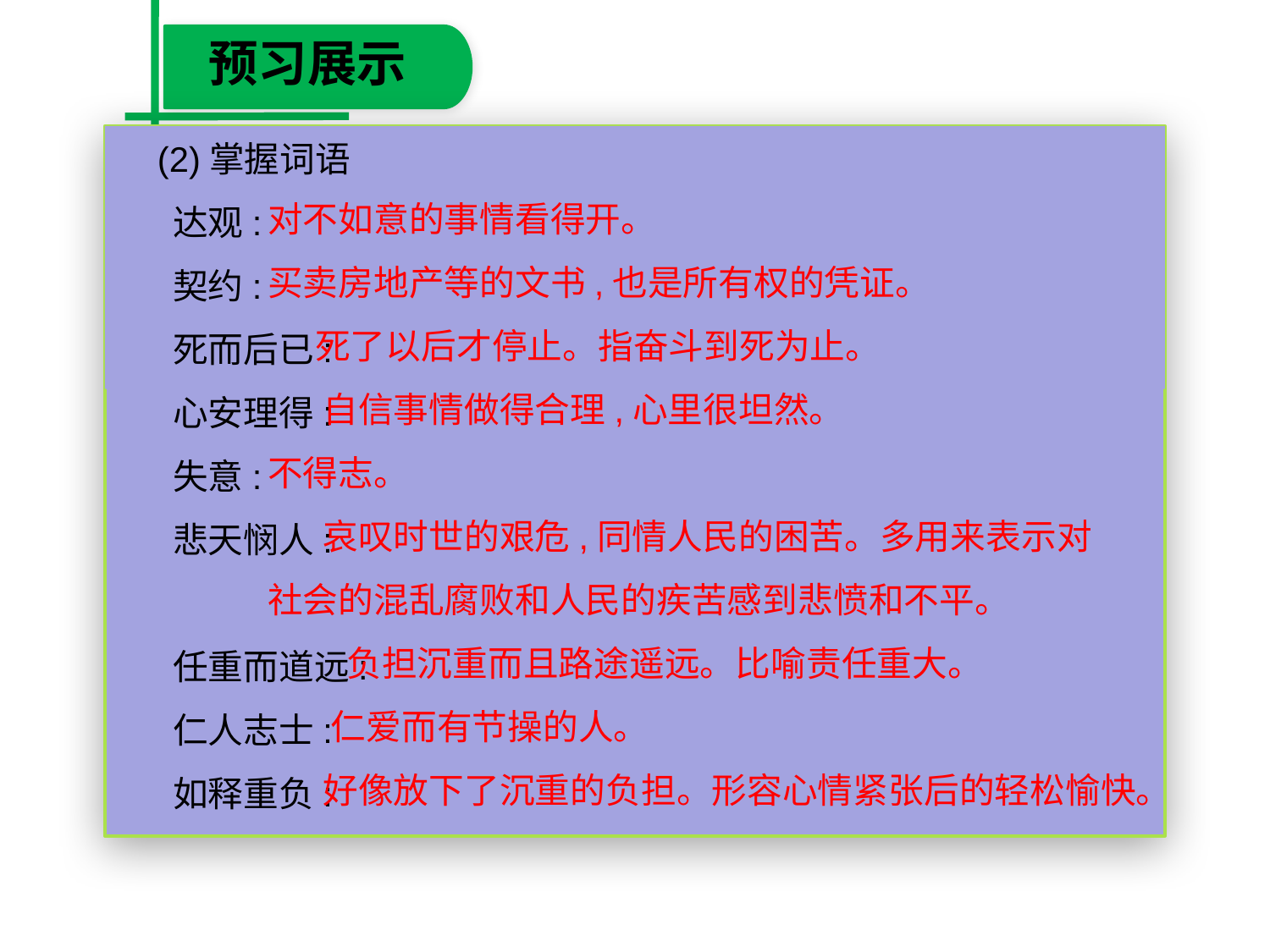

预习展示
　(2)掌握词语
　达观:
　契约:
　死而后已:
　心安理得:
　失意:
　悲天悯人:

　任重而道远:
　仁人志士:
　如释重负:

对不如意的事情看得开。
买卖房地产等的文书,也是所有权的凭证。
     死了以后才停止。指奋斗到死为止。
      自信事情做得合理,心里很坦然。
不得志。
      哀叹时世的艰危,同情人民的困苦。多用来表示对
社会的混乱腐败和人民的疾苦感到悲愤和不平。
         负担沉重而且路途遥远。比喻责任重大。
       仁爱而有节操的人。
      好像放下了沉重的负担。形容心情紧张后的轻松愉快。